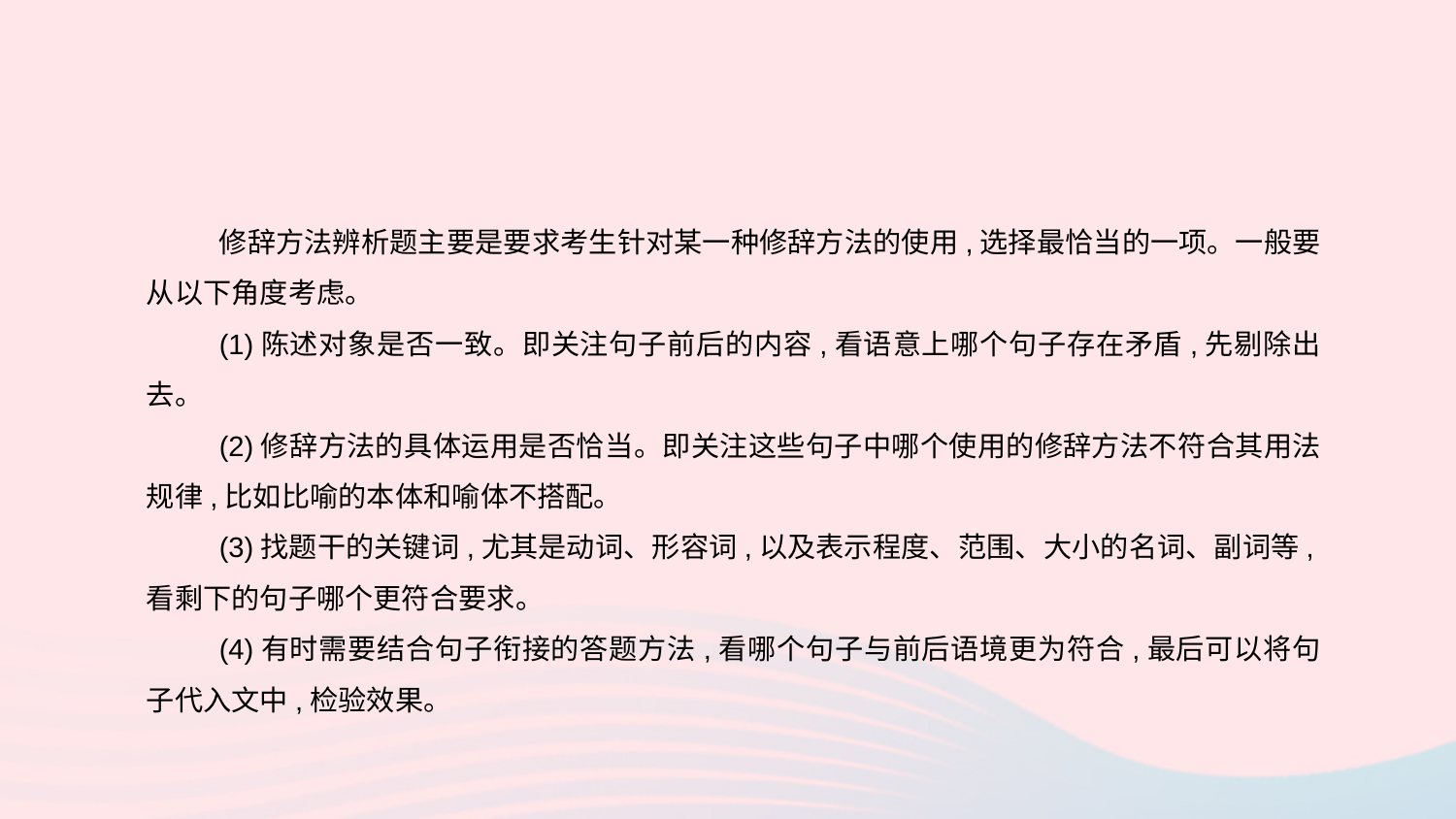

修辞方法辨析题主要是要求考生针对某一种修辞方法的使用,选择最恰当的一项。一般要从以下角度考虑。
(1)陈述对象是否一致。即关注句子前后的内容,看语意上哪个句子存在矛盾,先剔除出去。
(2)修辞方法的具体运用是否恰当。即关注这些句子中哪个使用的修辞方法不符合其用法规律,比如比喻的本体和喻体不搭配。
(3)找题干的关键词,尤其是动词、形容词,以及表示程度、范围、大小的名词、副词等,看剩下的句子哪个更符合要求。
(4)有时需要结合句子衔接的答题方法,看哪个句子与前后语境更为符合,最后可以将句子代入文中,检验效果。